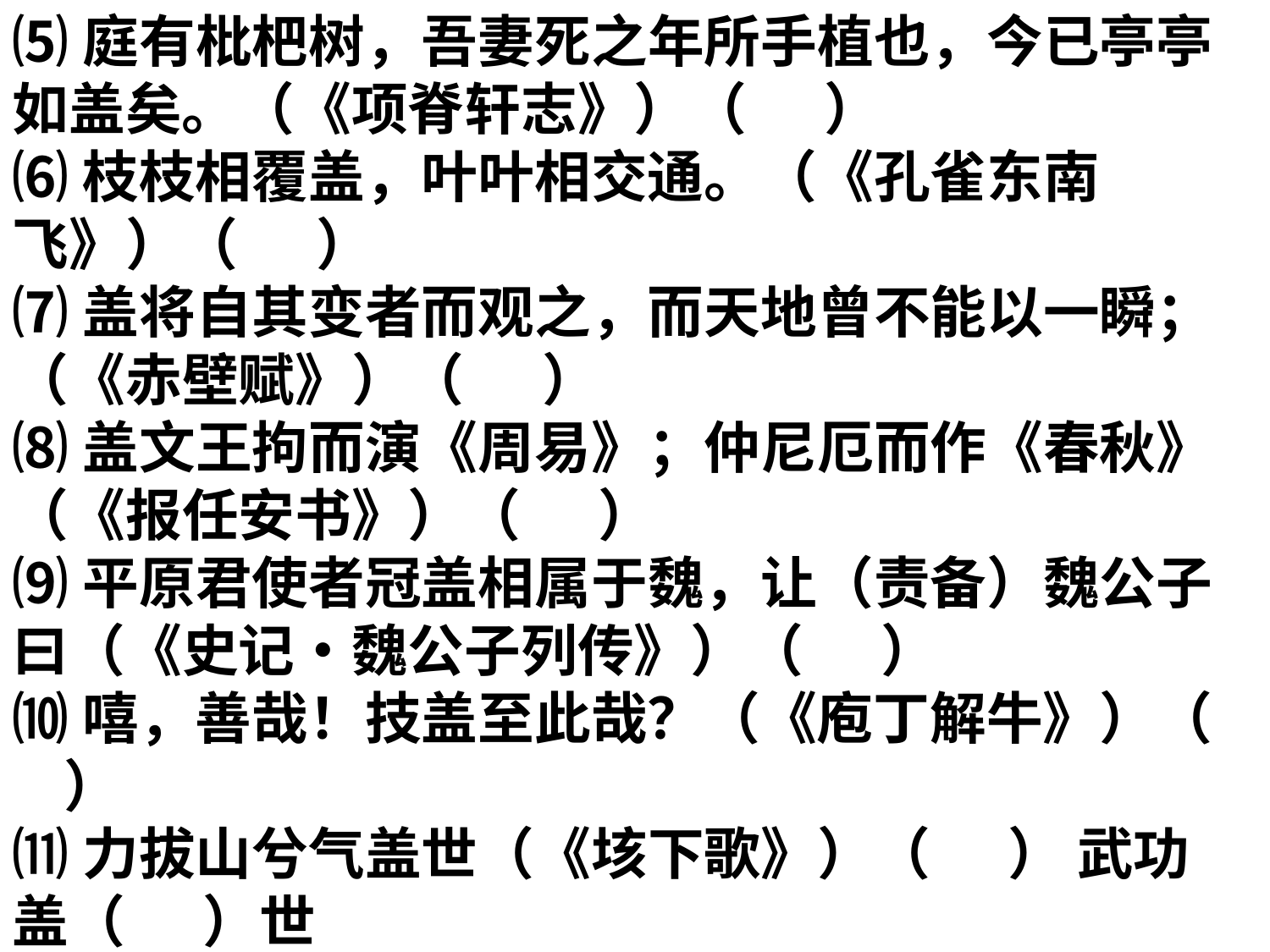

⑸庭有枇杷树，吾妻死之年所手植也，今已亭亭如盖矣。（《项脊轩志》）（      ）
⑹枝枝相覆盖，叶叶相交通。（《孔雀东南飞》）（      ）
⑺盖将自其变者而观之，而天地曾不能以一瞬；（《赤壁赋》）（      ）
⑻盖文王拘而演《周易》；仲尼厄而作《春秋》（《报任安书》）（      ）
⑼平原君使者冠盖相属于魏，让（责备）魏公子曰（《史记•魏公子列传》）（      ）
⑽嘻，善哉！技盖至此哉？（《庖丁解牛》）（      ）
⑾力拔山兮气盖世（《垓下歌》）（      ） 武功盖（      ）世